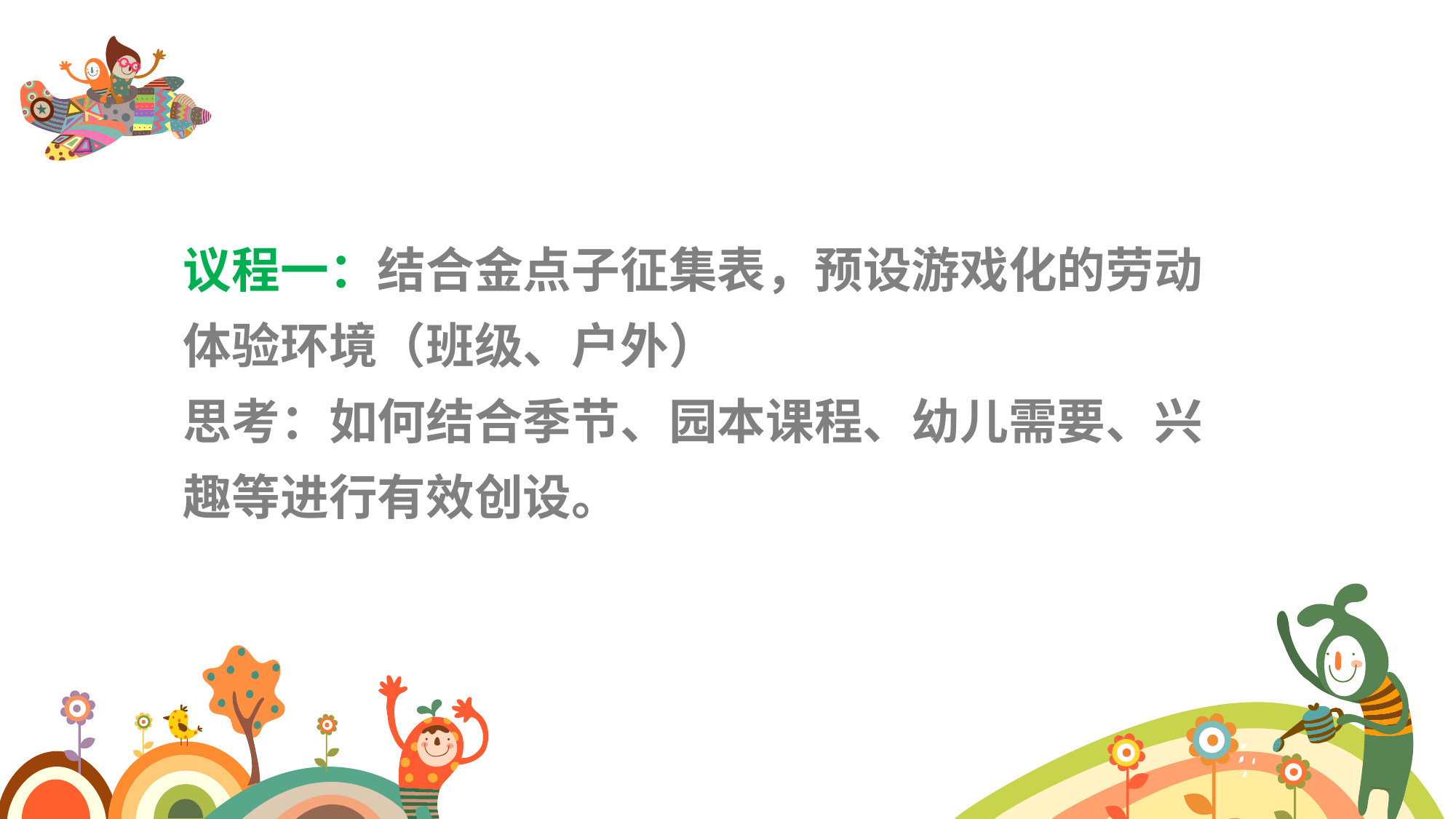

议程一：结合金点子征集表，预设游戏化的劳动体验环境（班级、户外）
思考：如何结合季节、园本课程、幼儿需要、兴趣等进行有效创设。